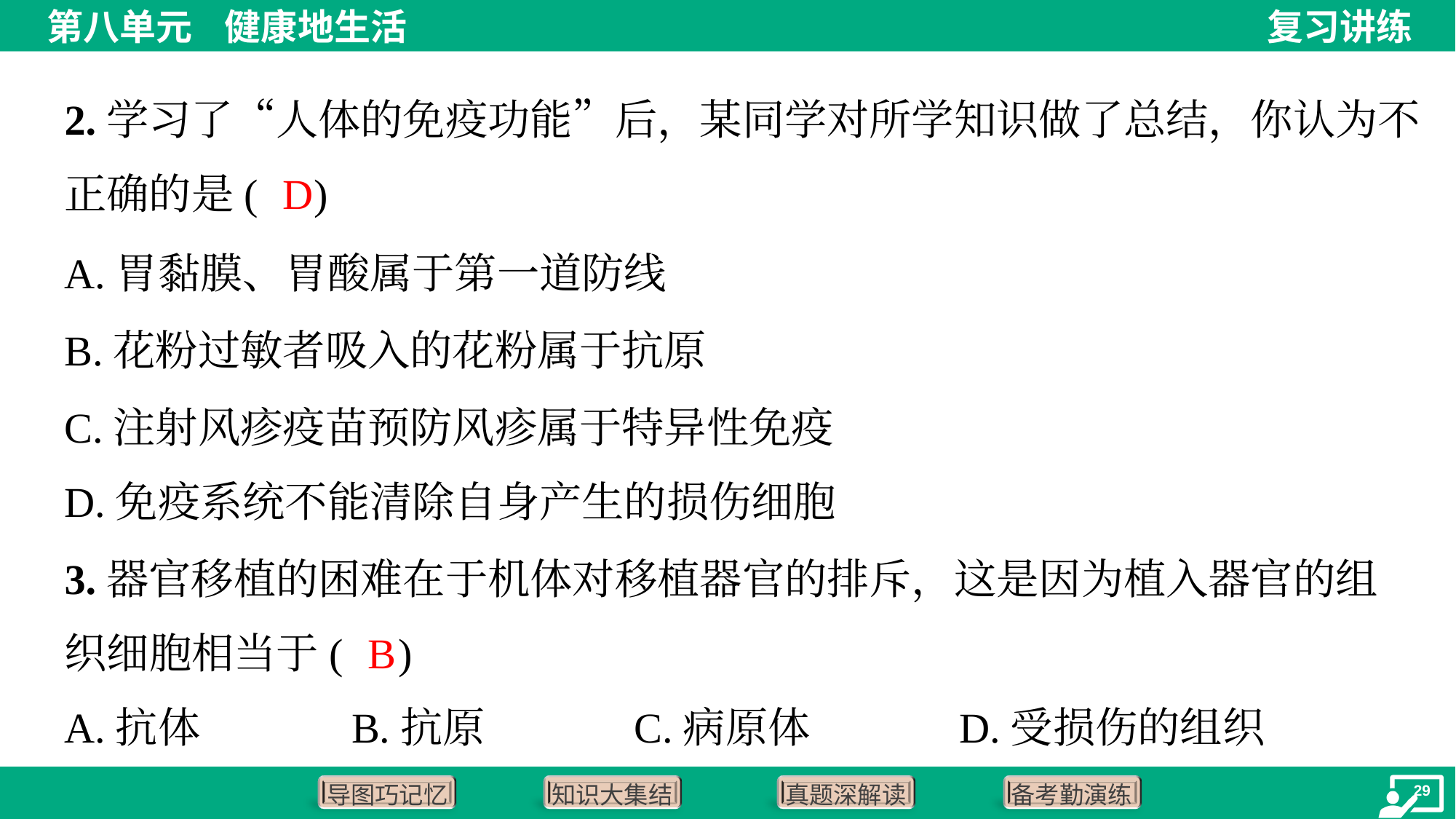

2.学习了“人体的免疫功能”后，某同学对所学知识做了总结，你认为不
正确的是(     )
D
A.胃黏膜、胃酸属于第一道防线
B.花粉过敏者吸入的花粉属于抗原
C.注射风疹疫苗预防风疹属于特异性免疫
D.免疫系统不能清除自身产生的损伤细胞
3.器官移植的困难在于机体对移植器官的排斥，这是因为植入器官的组
织细胞相当于(     )
B
A.抗体	B.抗原	C.病原体	D.受损伤的组织